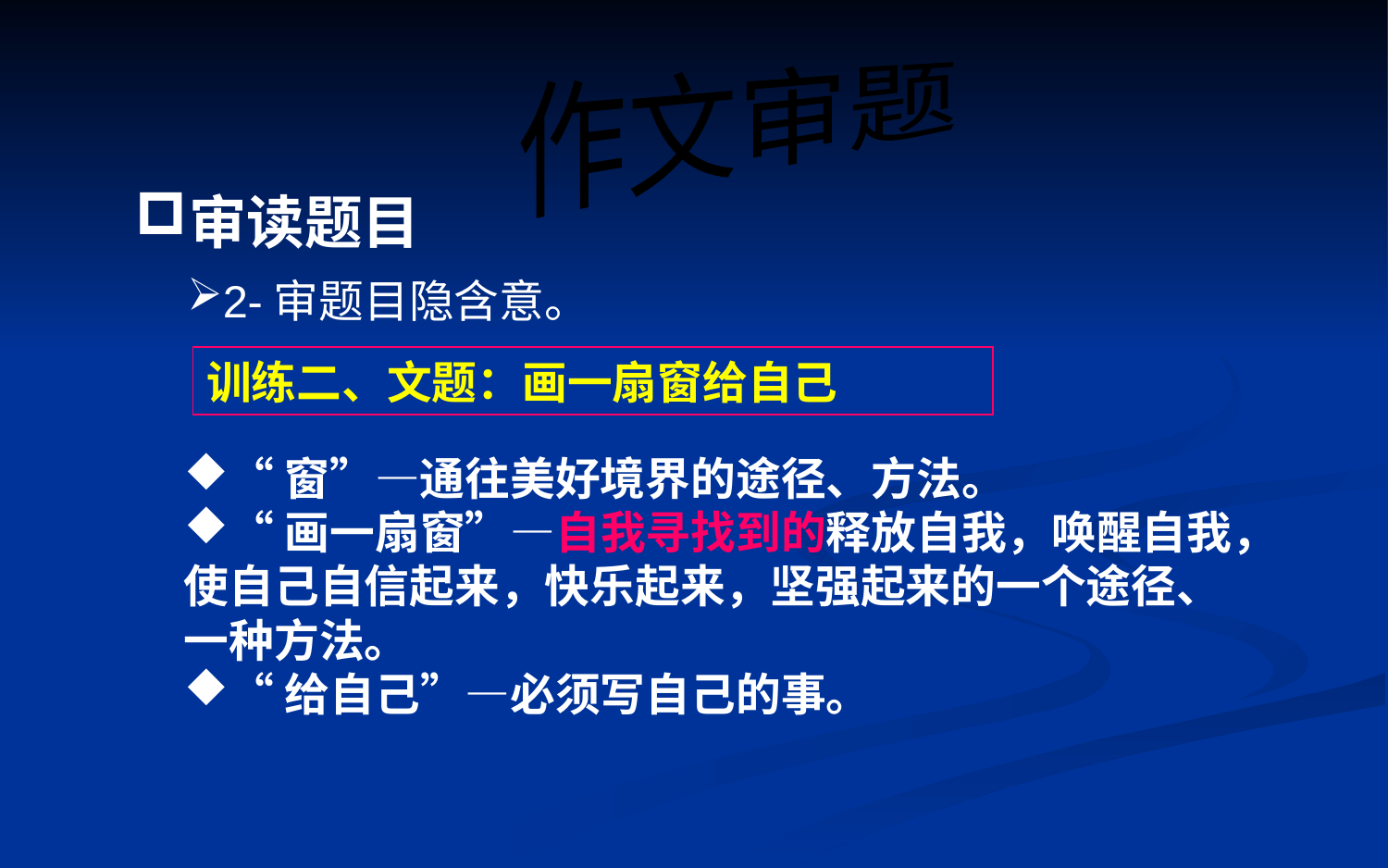

作文审题
审读题目
2-审题目隐含意。
训练二、文题：画一扇窗给自己
“窗”—通往美好境界的途径、方法。
“画一扇窗”—自我寻找到的释放自我，唤醒自我，
使自己自信起来，快乐起来，坚强起来的一个途径、
一种方法。
“给自己”—必须写自己的事。